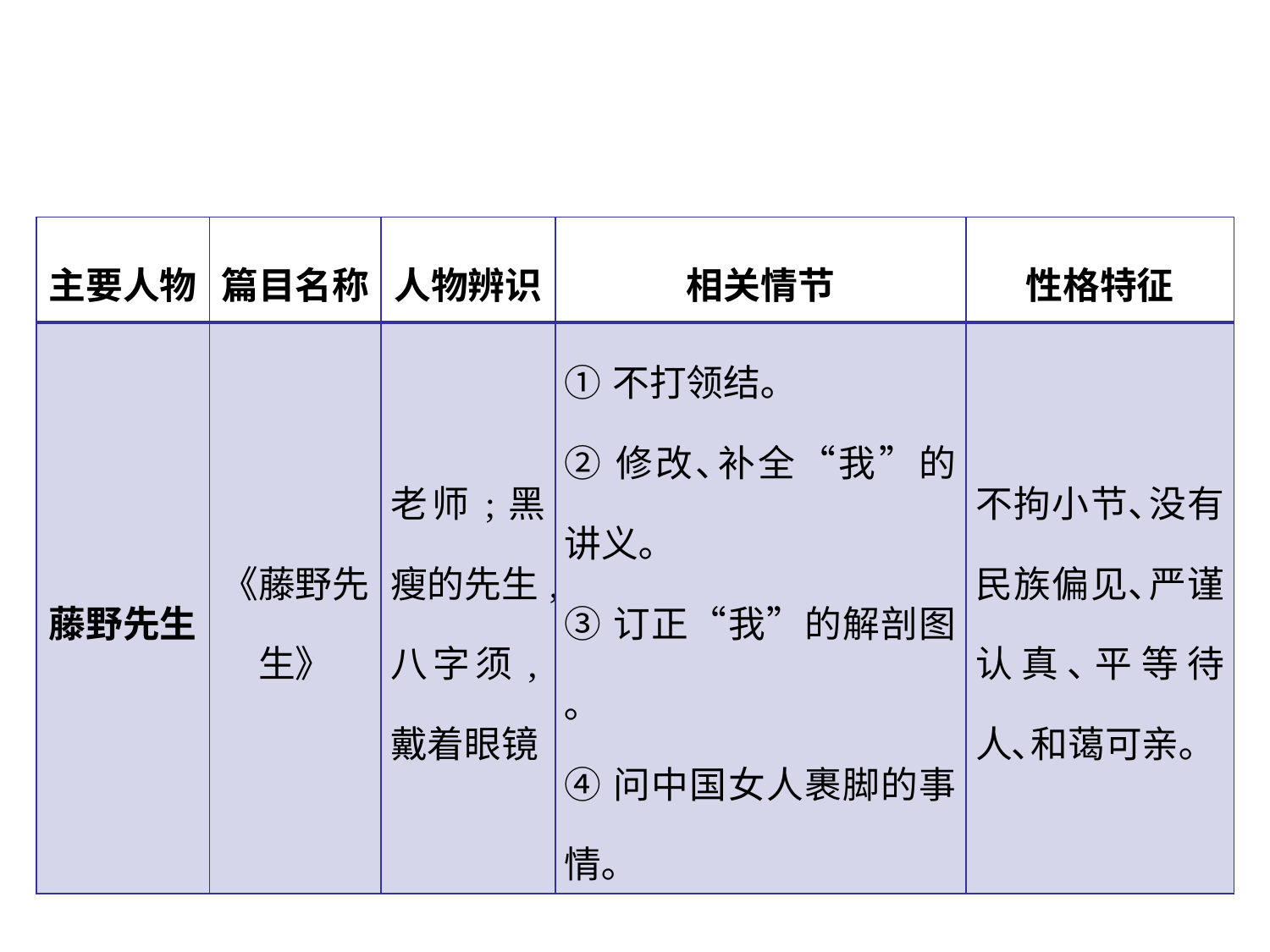

| 主要人物 | 篇目名称 | 人物辨识 | 相关情节 | 性格特征 |
| --- | --- | --- | --- | --- |
| 藤野先生 | 《藤野先生》 | 老师;黑瘦的先生,八字须,戴着眼镜 | ①不打领结｡ ②修改､补全“我”的讲义｡ ③订正“我”的解剖图｡ ④问中国女人裹脚的事情｡ | 不拘小节､没有民族偏见､严谨认真､平等待人､和蔼可亲｡ |